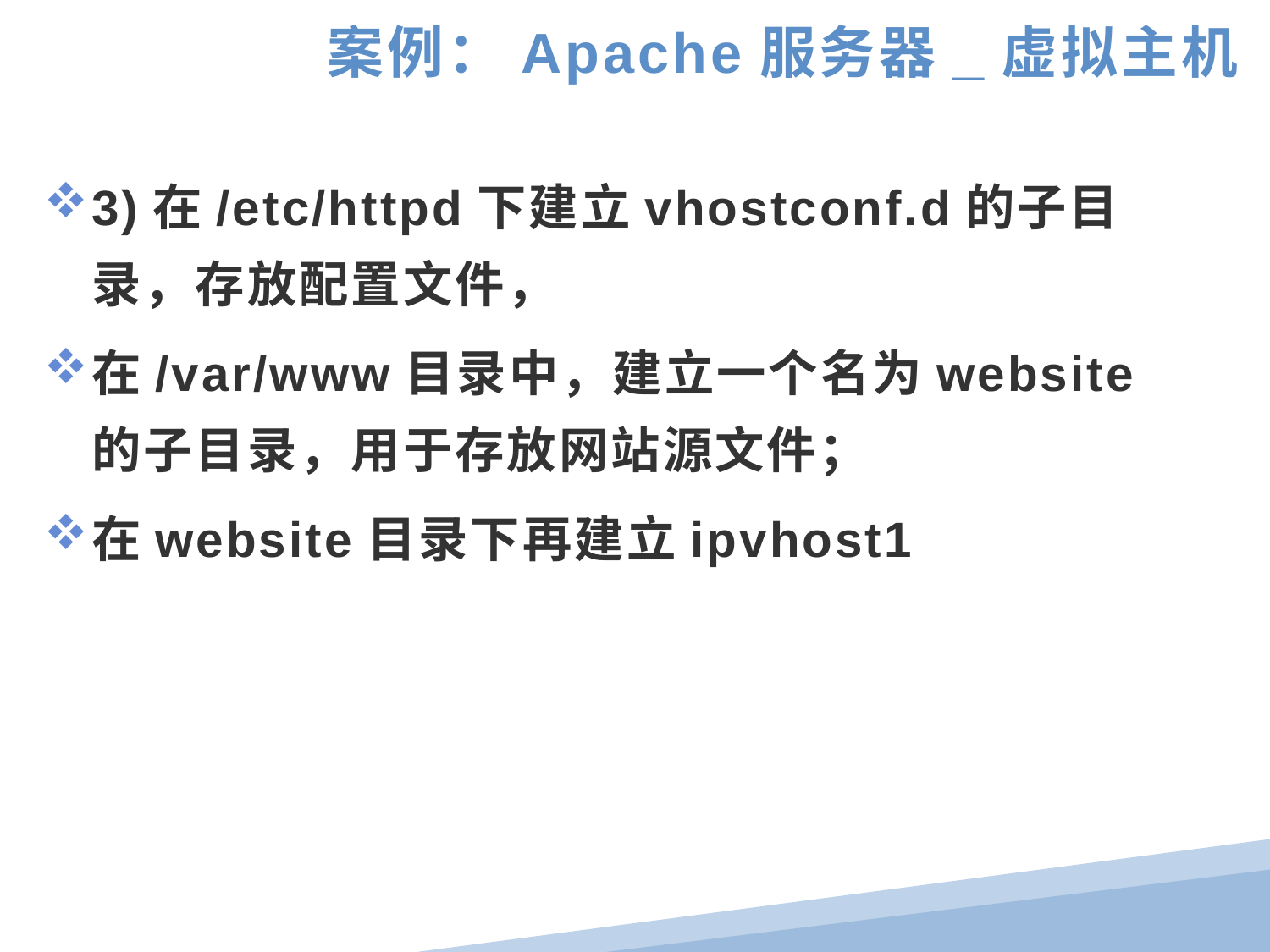

案例：Apache服务器_虚拟主机
3)在/etc/httpd下建立vhostconf.d的子目录，存放配置文件，
在/var/www目录中，建立一个名为website的子目录，用于存放网站源文件；
在website目录下再建立ipvhost1